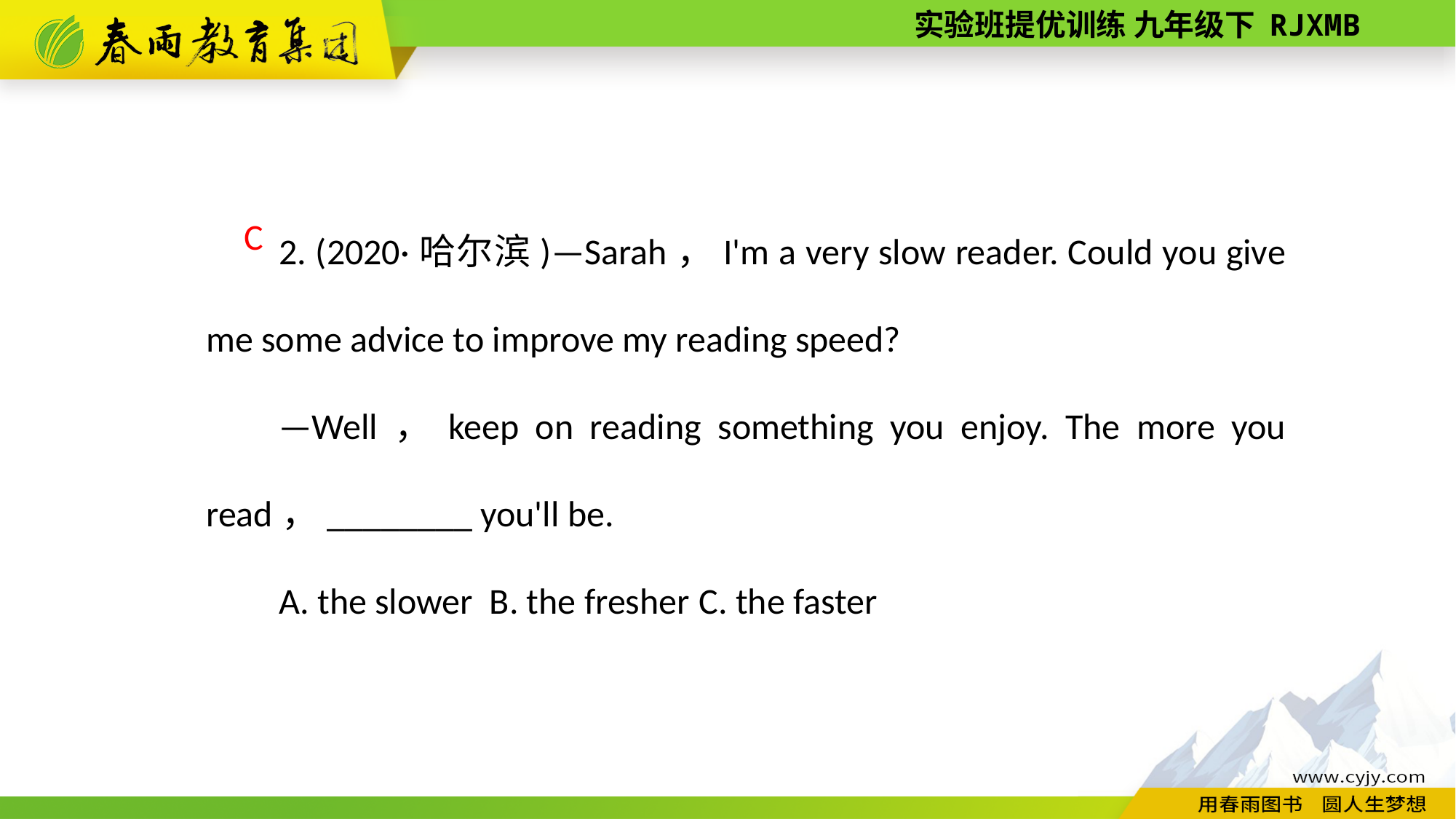

2. (2020·哈尔滨)—Sarah，I'm a very slow reader. Could you give me some advice to improve my reading speed?
—Well，keep on reading something you enjoy. The more you read，________ you'll be.
A. the slower  B. the fresher  C. the faster
C